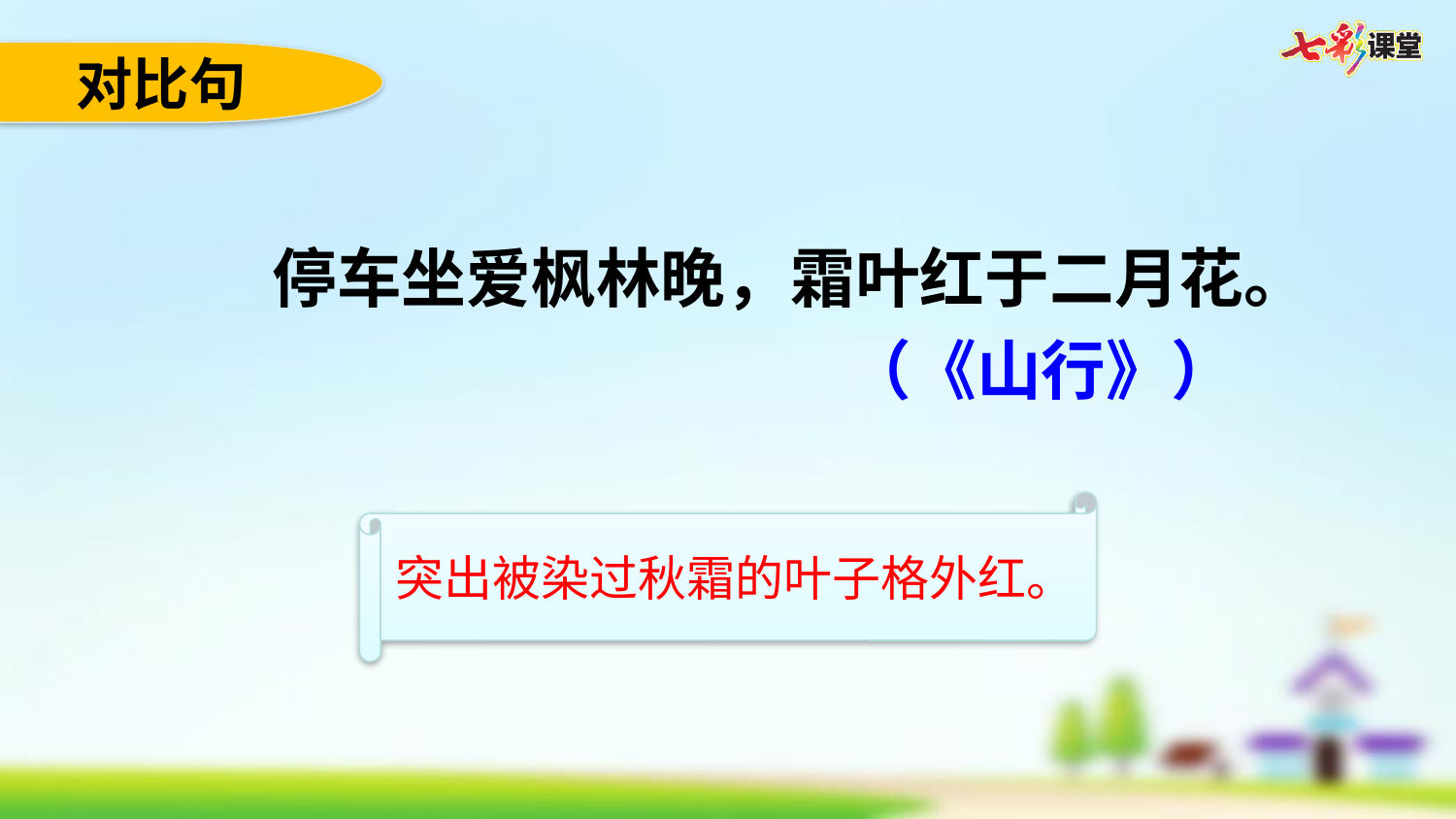

对比句
停车坐爱枫林晚，霜叶红于二月花。
（《山行》）
突出被染过秋霜的叶子格外红。